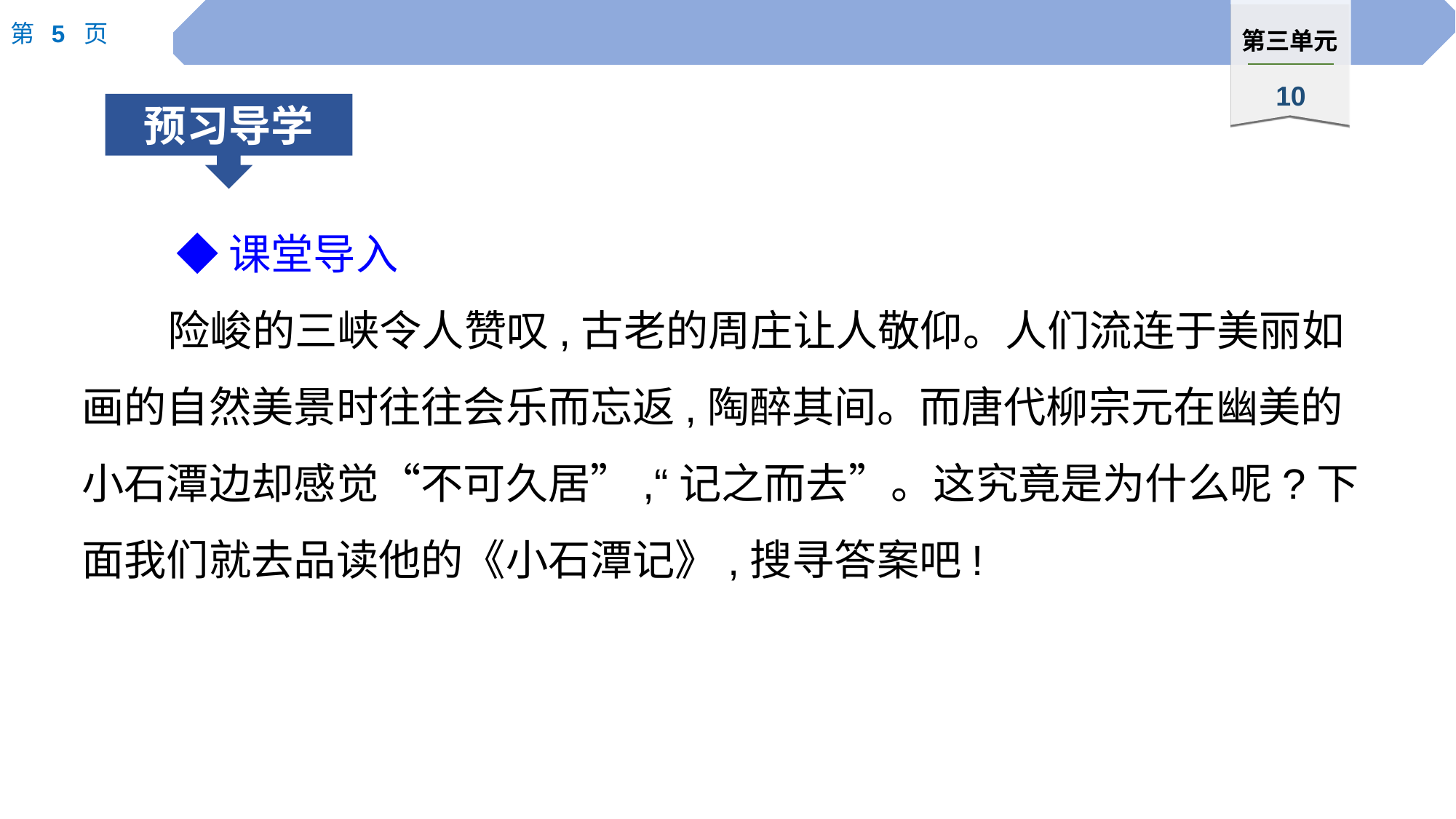

◆课堂导入

险峻的三峡令人赞叹,古老的周庄让人敬仰。人们流连于美丽如画的自然美景时往往会乐而忘返,陶醉其间。而唐代柳宗元在幽美的小石潭边却感觉“不可久居”,“记之而去”。这究竟是为什么呢?下面我们就去品读他的《小石潭记》,搜寻答案吧!